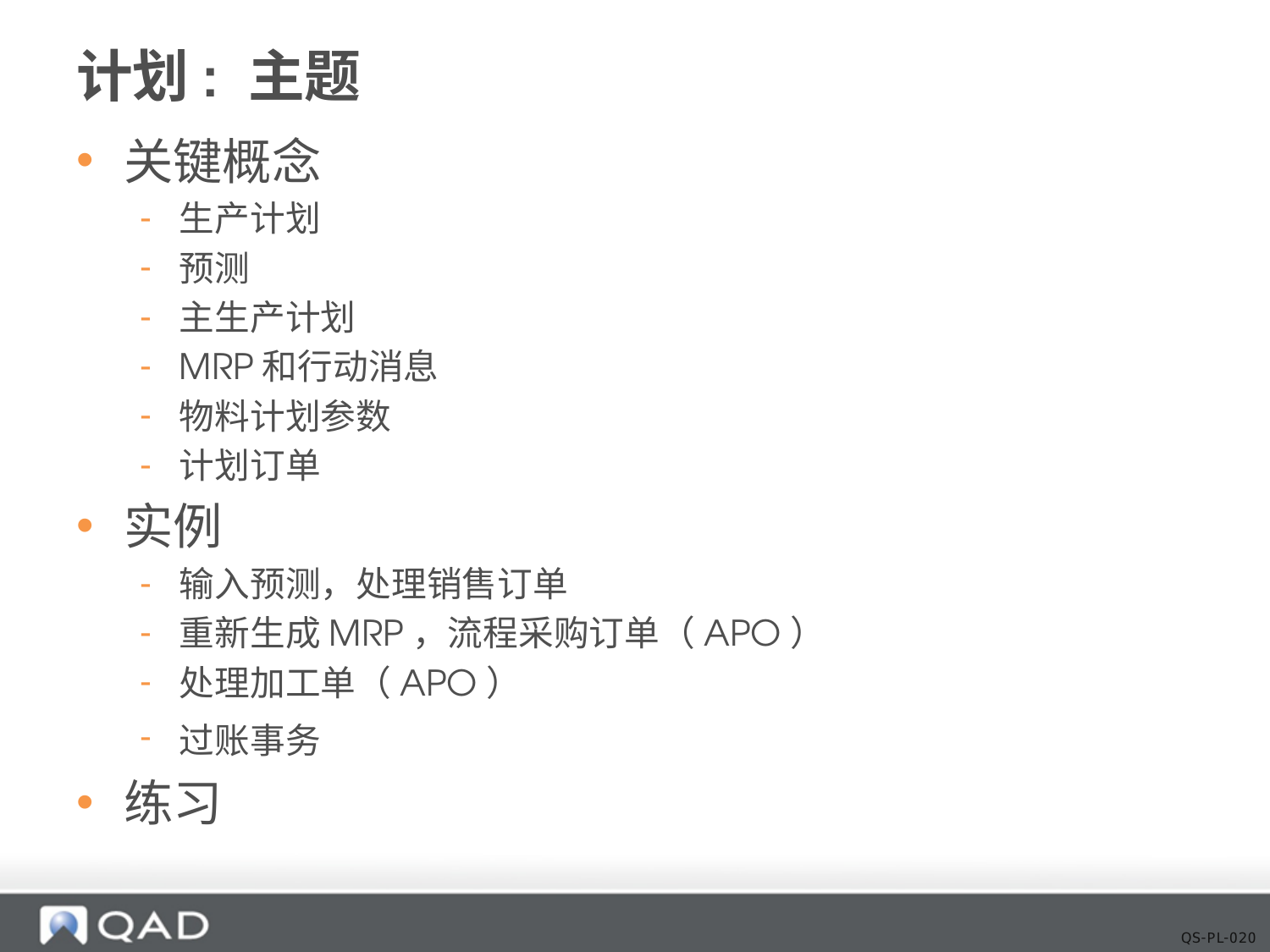

# 计划: 主题
关键概念
生产计划
预测
主生产计划
MRP和行动消息
物料计划参数
计划订单
实例
输入预测，处理销售订单
重新生成MRP，流程采购订单（APO）
处理加工单（APO）
过账事务
练习

QS-PL-020